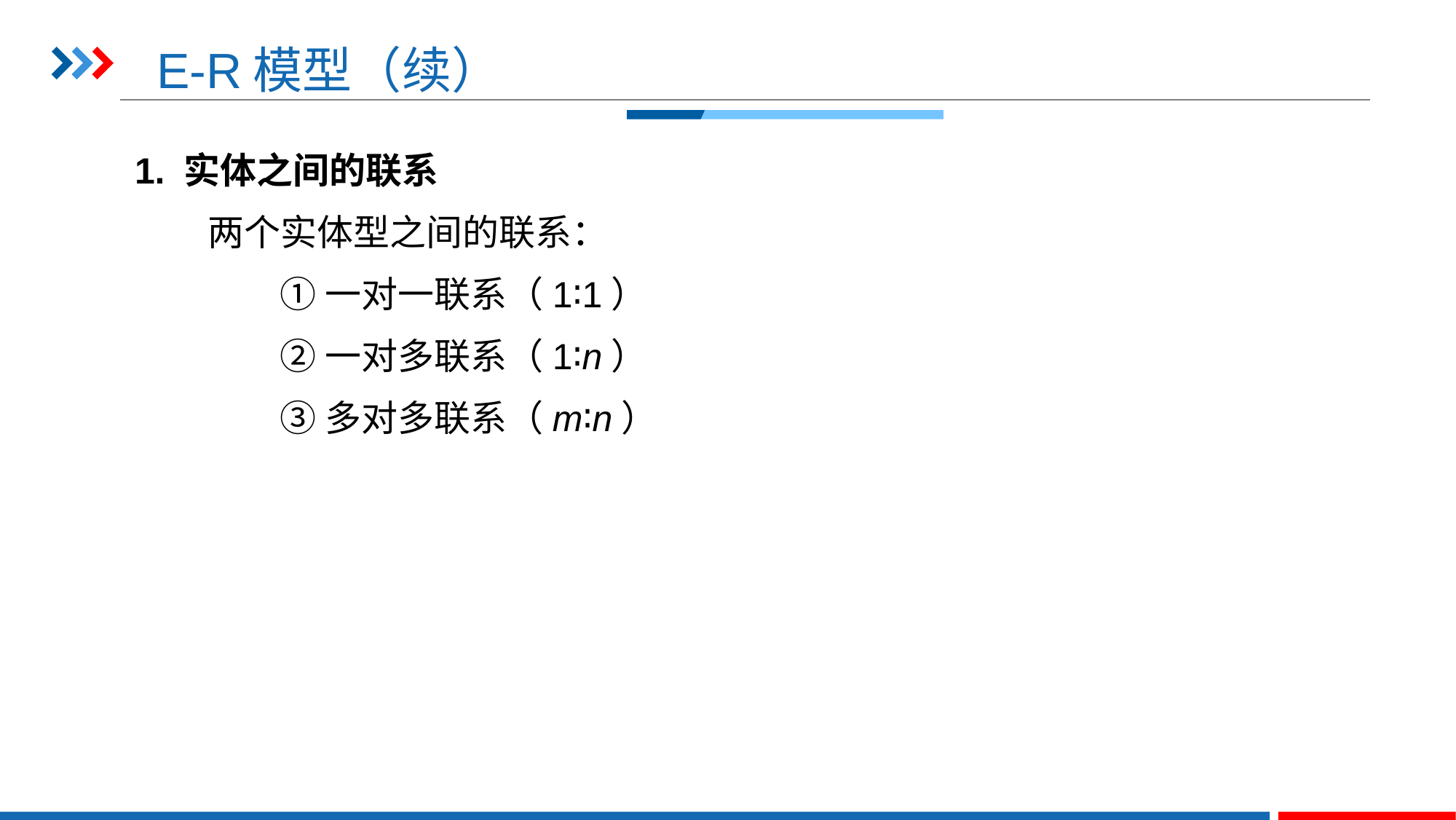

E-R模型（续）

1. 实体之间的联系
两个实体型之间的联系：
①一对一联系（1∶1）
②一对多联系（1∶n）
③多对多联系（m∶n）